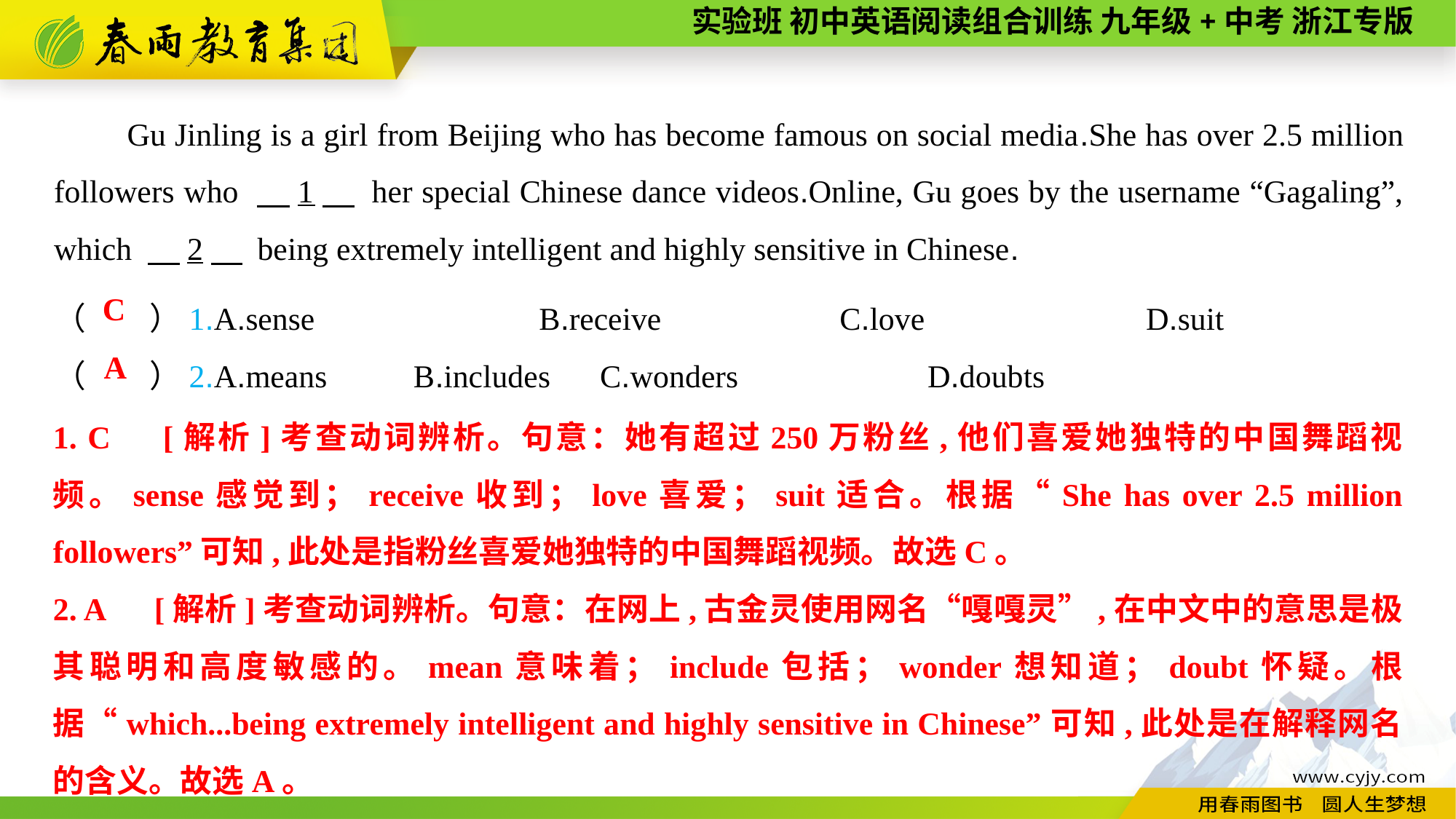

Gu Jinling is a girl from Beijing who has become famous on social media.She has over 2.5 million followers who 　1　 her special Chinese dance videos.Online, Gu goes by the username “Gagaling”, which 　2　 being extremely intelligent and highly sensitive in Chinese.
（　　）1.A.sense　　　　　       B.receive　　　　     C.love　　　　　	D.suit
（　　）2.A.means	    B.includes	C.wonders		D.doubts
C
A
1. C　[解析]考查动词辨析。句意：她有超过250万粉丝,他们喜爱她独特的中国舞蹈视频。sense感觉到；receive收到；love喜爱；suit适合。根据“She has over 2.5 million followers”可知,此处是指粉丝喜爱她独特的中国舞蹈视频。故选C。
2. A　[解析]考查动词辨析。句意：在网上,古金灵使用网名“嘎嘎灵”,在中文中的意思是极其聪明和高度敏感的。mean意味着；include包括；wonder想知道；doubt怀疑。根据“which...being extremely intelligent and highly sensitive in Chinese”可知,此处是在解释网名的含义。故选A。